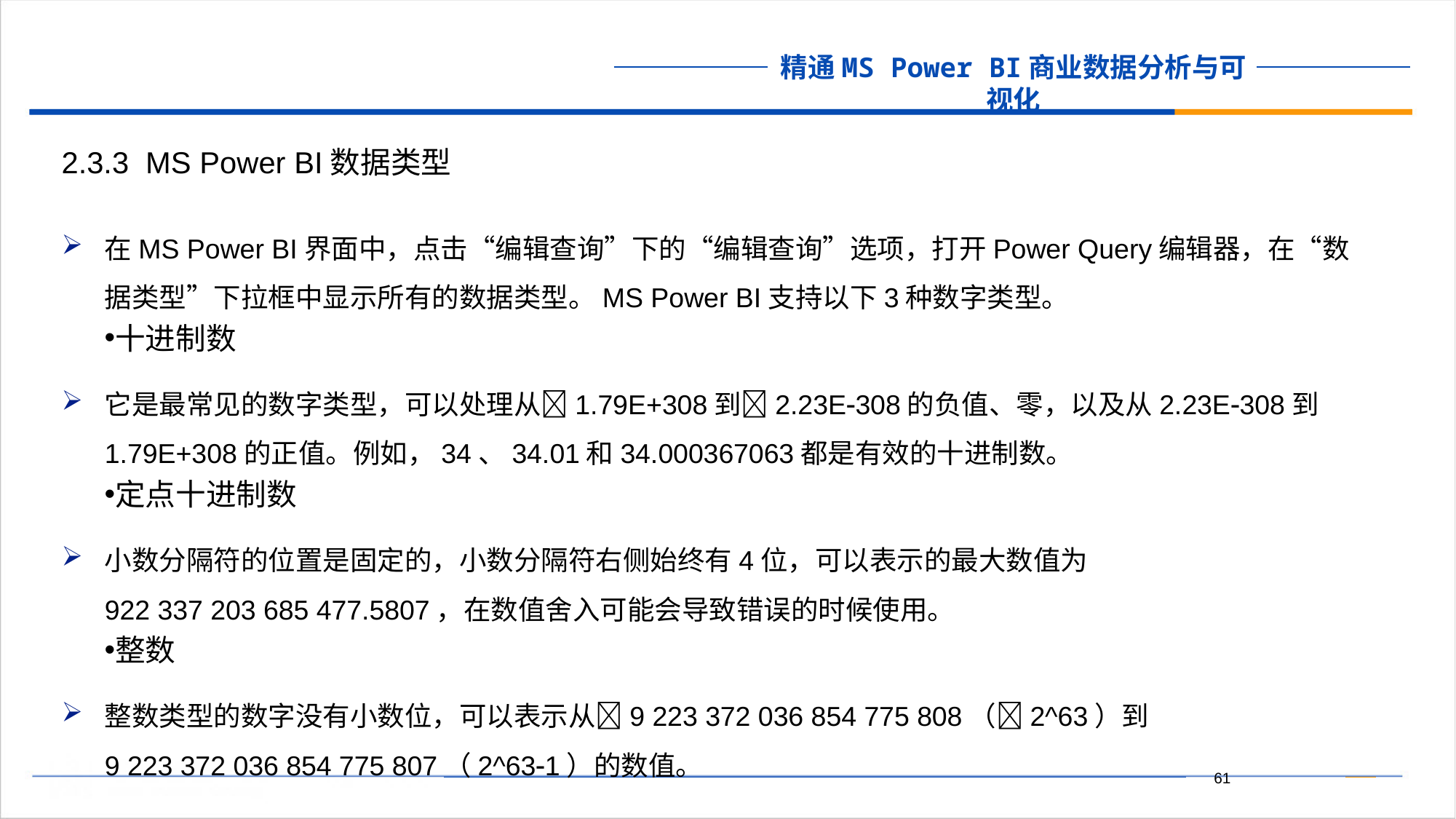

2.3.3  MS Power BI数据类型
在MS Power BI界面中，点击“编辑查询”下的“编辑查询”选项，打开Power Query编辑器，在“数据类型”下拉框中显示所有的数据类型。MS Power BI支持以下3种数字类型。
十进制数
它是最常见的数字类型，可以处理从−1.79E+308到−2.23E−308的负值、零，以及从2.23E−308到1.79E+308的正值。例如，34、34.01和34.000367063都是有效的十进制数。
定点十进制数
小数分隔符的位置是固定的，小数分隔符右侧始终有4位，可以表示的最大数值为922 337 203 685 477.5807，在数值舍入可能会导致错误的时候使用。
整数
整数类型的数字没有小数位，可以表示从−9 223 372 036 854 775 808（−2^63）到9 223 372 036 854 775 807（2^63−1）的数值。